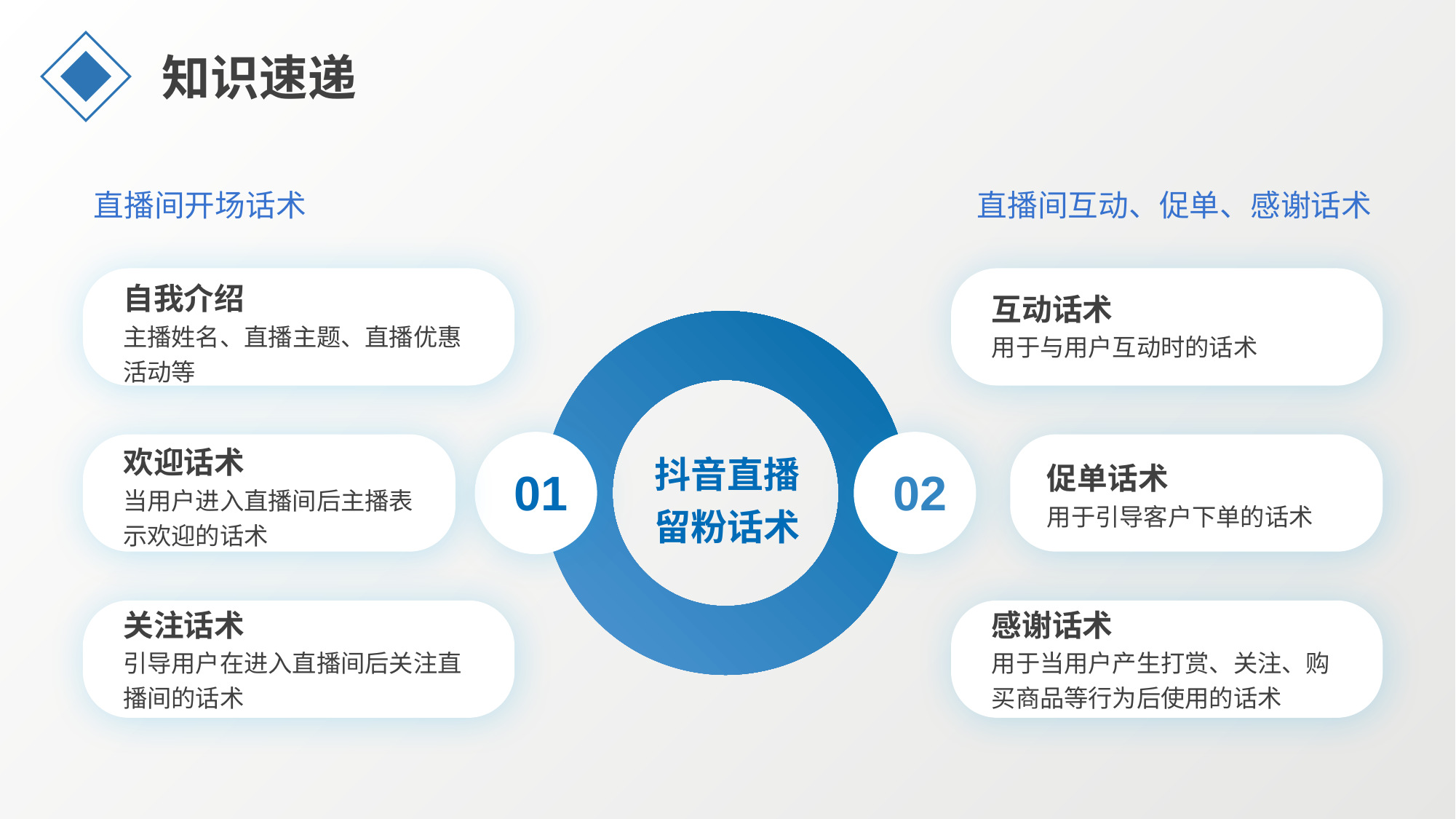

知识速递
直播间开场话术
直播间互动、促单、感谢话术
自我介绍
主播姓名、直播主题、直播优惠活动等

互动话术
用于与用户互动时的话术

欢迎话术
当用户进入直播间后主播表示欢迎的话术

抖音直播留粉话术
促单话术
用于引导客户下单的话术
02
01
关注话术
引导用户在进入直播间后关注直播间的话术
感谢话术
用于当用户产生打赏、关注、购买商品等行为后使用的话术